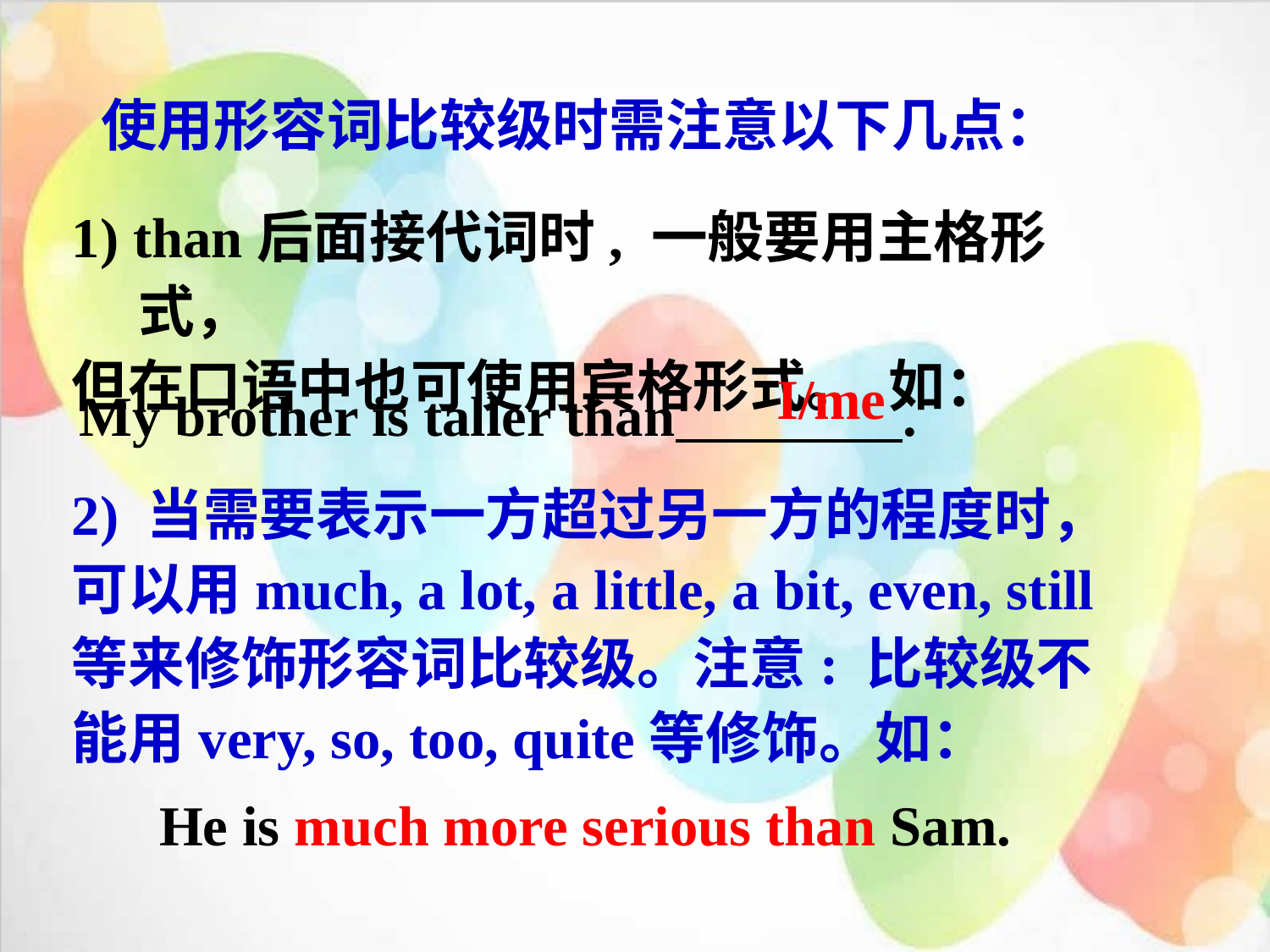

使用形容词比较级时需注意以下几点：
1) than后面接代词时, 一般要用主格形式，
但在口语中也可使用宾格形式。  如：
I/me
My brother is taller than                .
2) 当需要表示一方超过另一方的程度时，
可以用much, a lot, a little, a bit, even, still
等来修饰形容词比较级。注意: 比较级不
能用very, so, too, quite等修饰。如：
 He is much more serious than Sam.